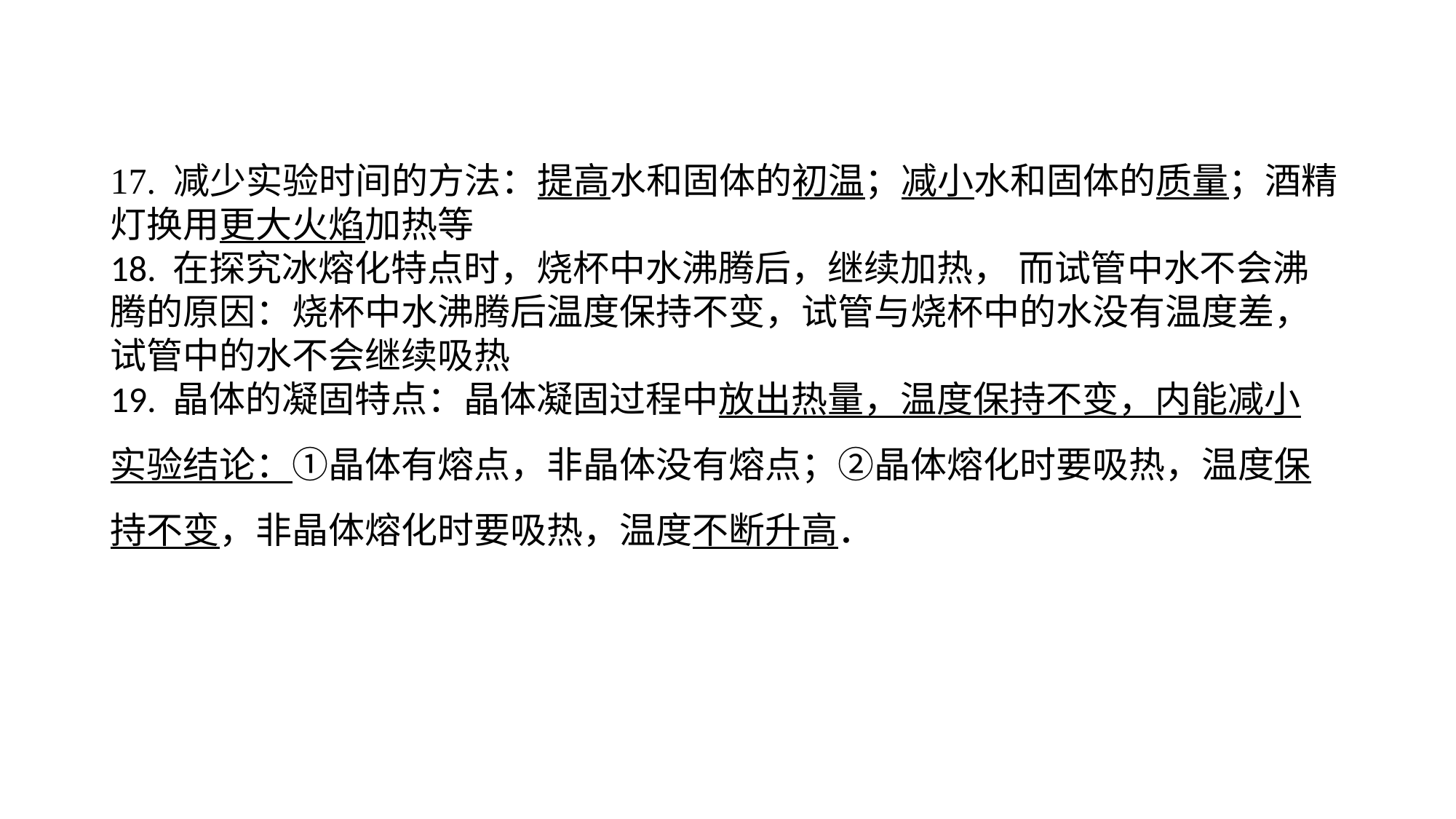

17. 减少实验时间的方法：提高水和固体的初温；减小水和固体的质量；酒精灯换用更大火焰加热等18. 在探究冰熔化特点时，烧杯中水沸腾后，继续加热， 而试管中水不会沸腾的原因：烧杯中水沸腾后温度保持不变，试管与烧杯中的水没有温度差，试管中的水不会继续吸热19. 晶体的凝固特点：晶体凝固过程中放出热量，温度保持不变，内能减小实验结论：①晶体有熔点，非晶体没有熔点；②晶体熔化时要吸热，温度保持不变，非晶体熔化时要吸热，温度不断升高．